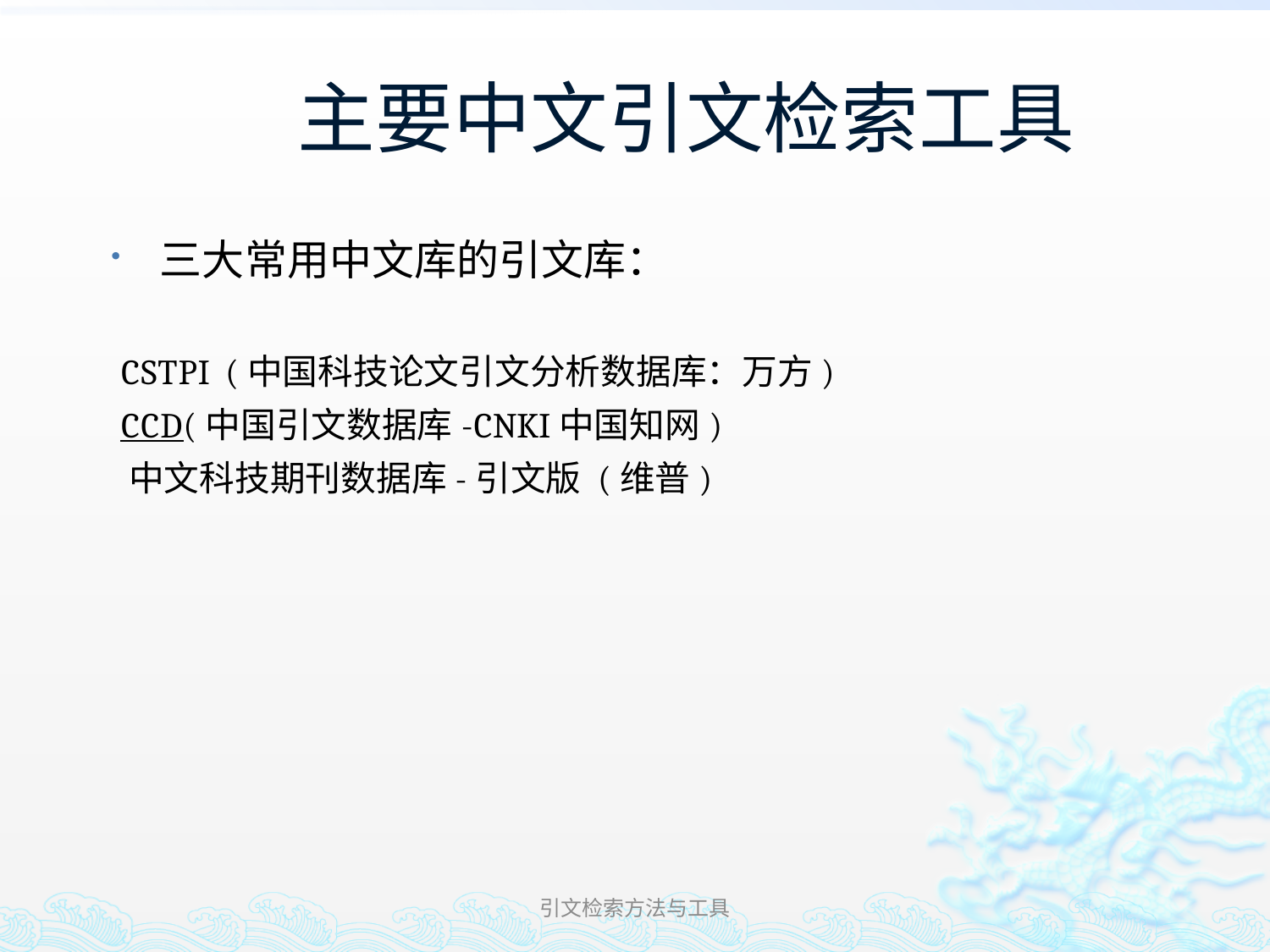

# 主要中文引文检索工具
三大常用中文库的引文库：

 CSTPI  (中国科技论文引文分析数据库：万方)
 CCD(中国引文数据库-CNKI中国知网)
 中文科技期刊数据库-引文版 (维普)

引文检索方法与工具